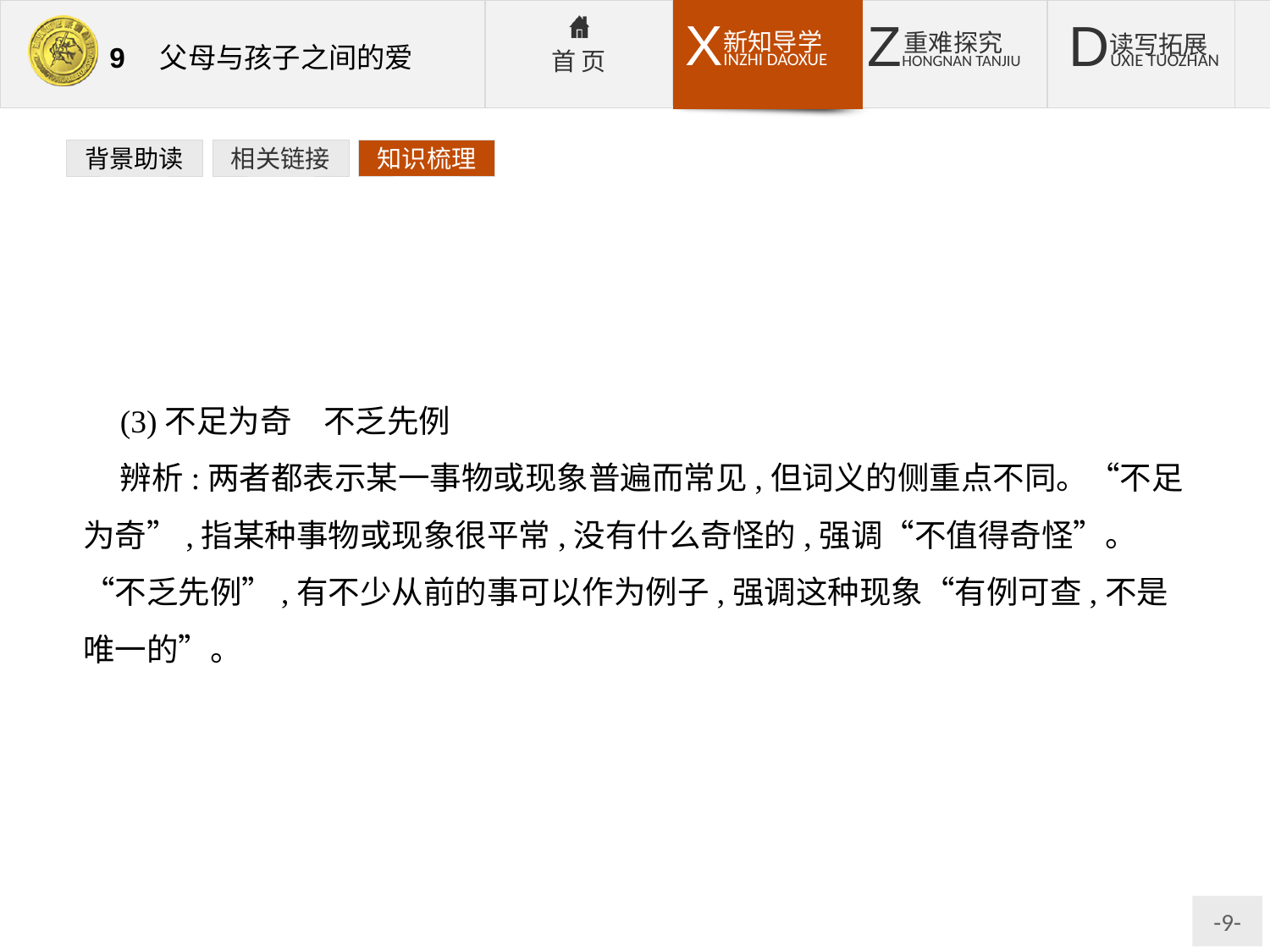

背景助读
相关链接
知识梳理
(3)不足为奇　不乏先例
辨析:两者都表示某一事物或现象普遍而常见,但词义的侧重点不同。“不足为奇”,指某种事物或现象很平常,没有什么奇怪的,强调“不值得奇怪”。“不乏先例”,有不少从前的事可以作为例子,强调这种现象“有例可查,不是唯一的”。